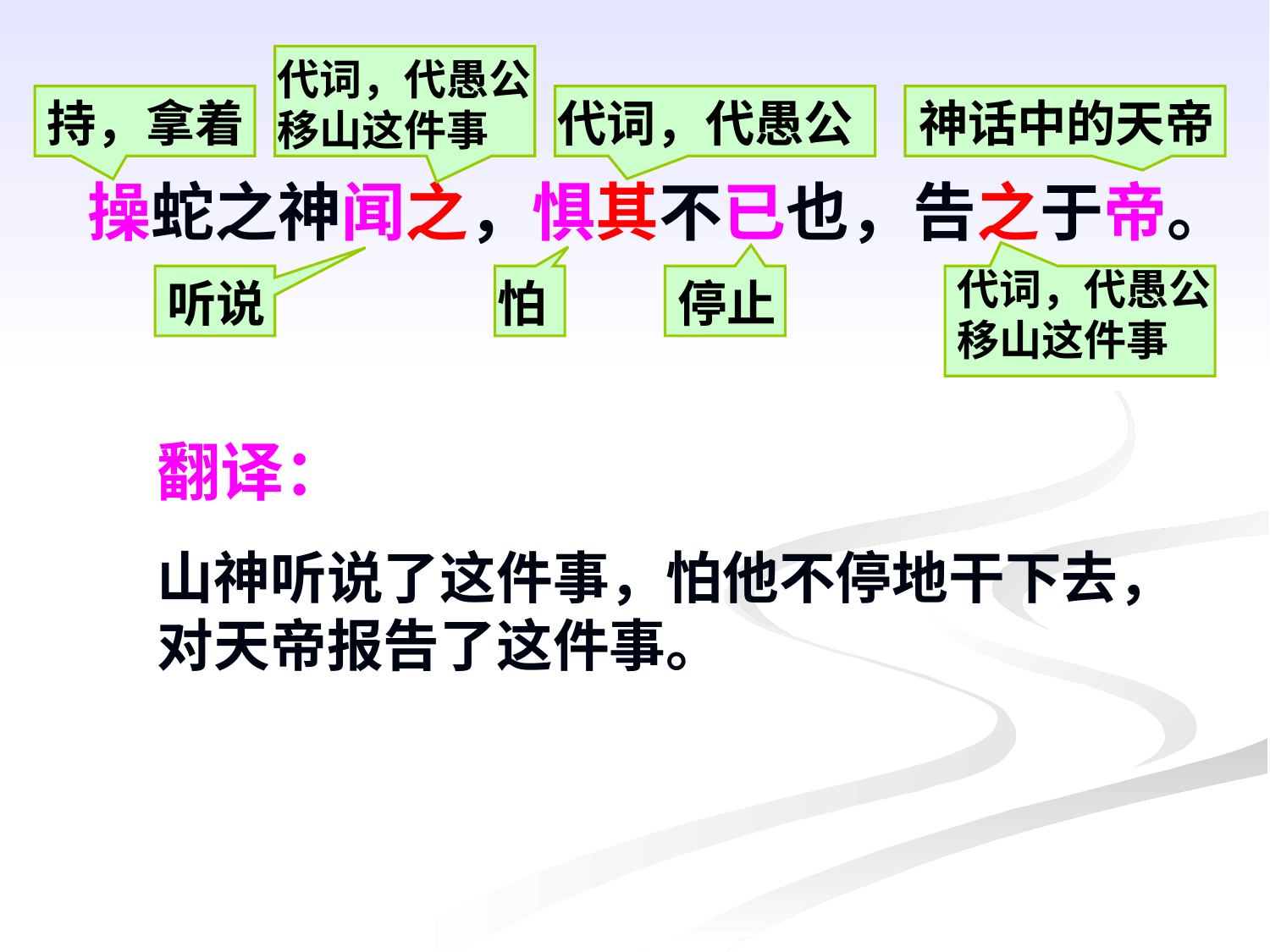

代词，代愚公移山这件事

持，拿着
代词，代愚公

神话中的天帝
操蛇之神闻之，惧其不已也，告之于帝。
代词，代愚公移山这件事

听说
怕

停止

翻译：
山神听说了这件事，怕他不停地干下去，对天帝报告了这件事。